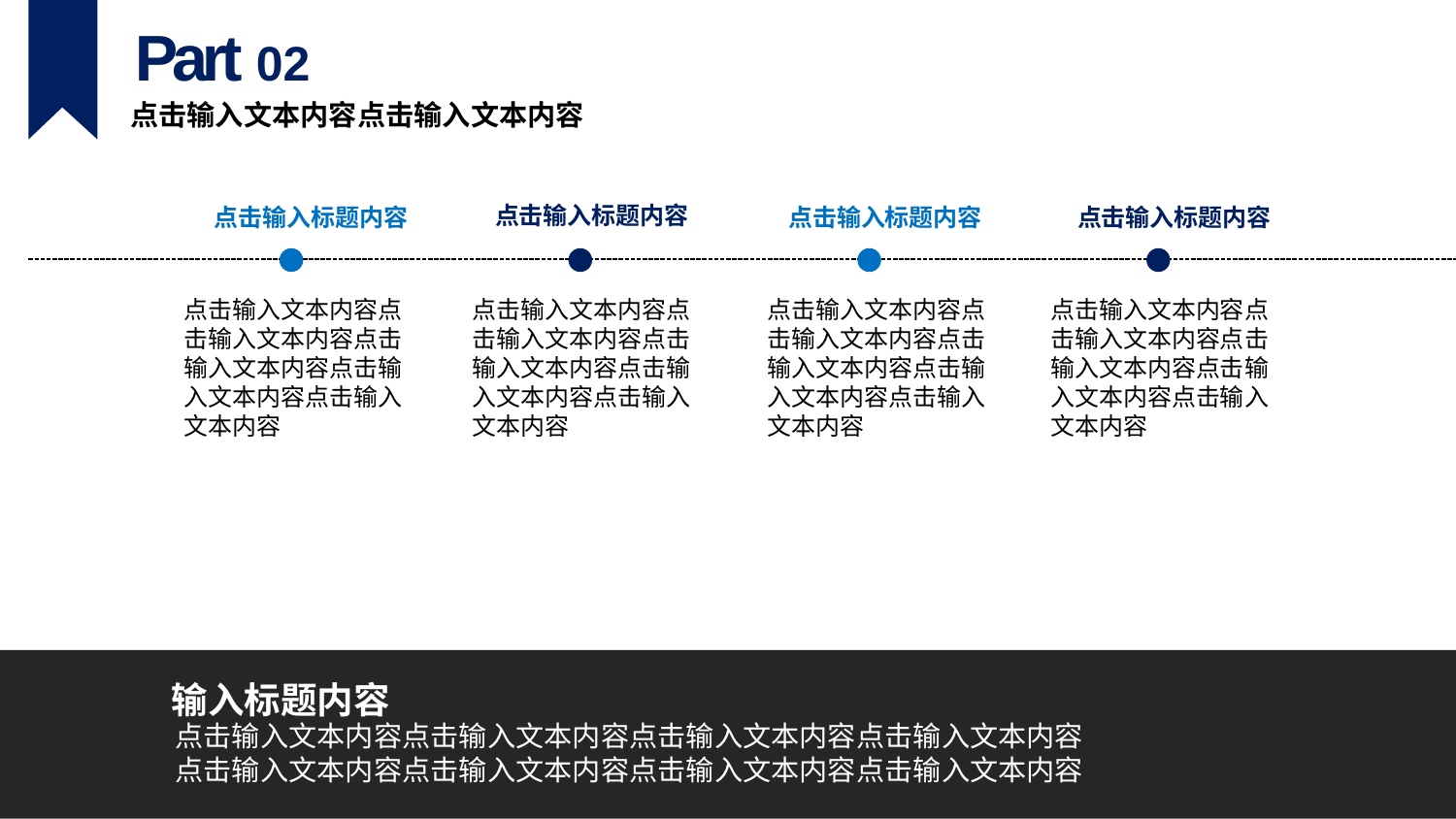

Part 02
点击输入文本内容点击输入文本内容
点击输入标题内容
点击输入标题内容
点击输入标题内容

点击输入标题内容

点击输入文本内容点击输入文本内容点击输入文本内容点击输入文本内容点击输入文本内容

点击输入文本内容点击输入文本内容点击输入文本内容点击输入文本内容点击输入文本内容
点击输入文本内容点击输入文本内容点击输入文本内容点击输入文本内容点击输入文本内容
点击输入文本内容点击输入文本内容点击输入文本内容点击输入文本内容点击输入文本内容

输入标题内容
点击输入文本内容点击输入文本内容点击输入文本内容点击输入文本内容
点击输入文本内容点击输入文本内容点击输入文本内容点击输入文本内容